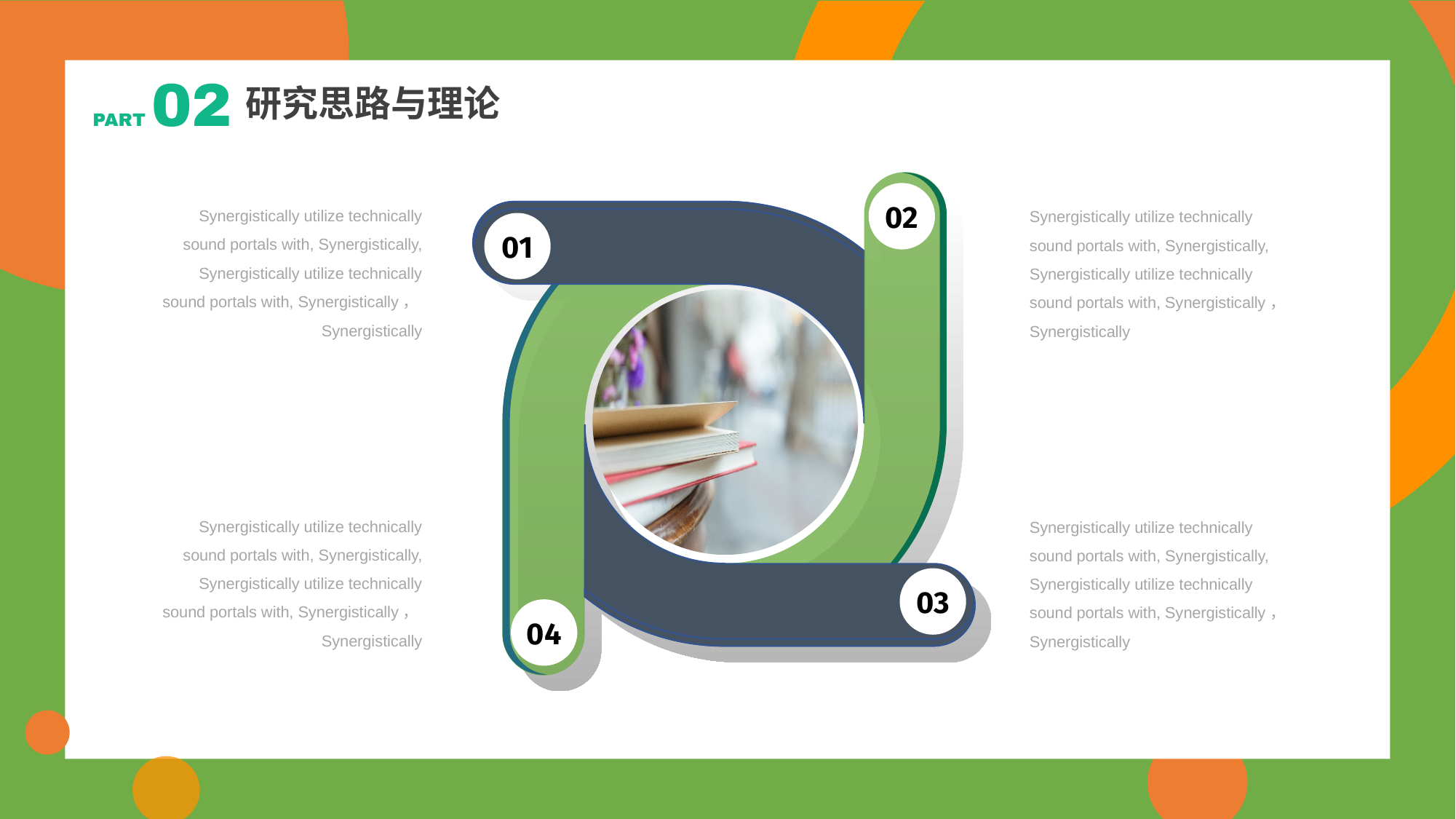

PART 02
研究思路与理论

02

Synergistically utilize technically sound portals with, Synergistically, Synergistically utilize technically sound portals with, Synergistically，Synergistically
Synergistically utilize technically sound portals with, Synergistically, Synergistically utilize technically sound portals with, Synergistically，Synergistically

01

Synergistically utilize technically sound portals with, Synergistically, Synergistically utilize technically sound portals with, Synergistically，Synergistically
Synergistically utilize technically sound portals with, Synergistically, Synergistically utilize technically sound portals with, Synergistically，Synergistically
03

04